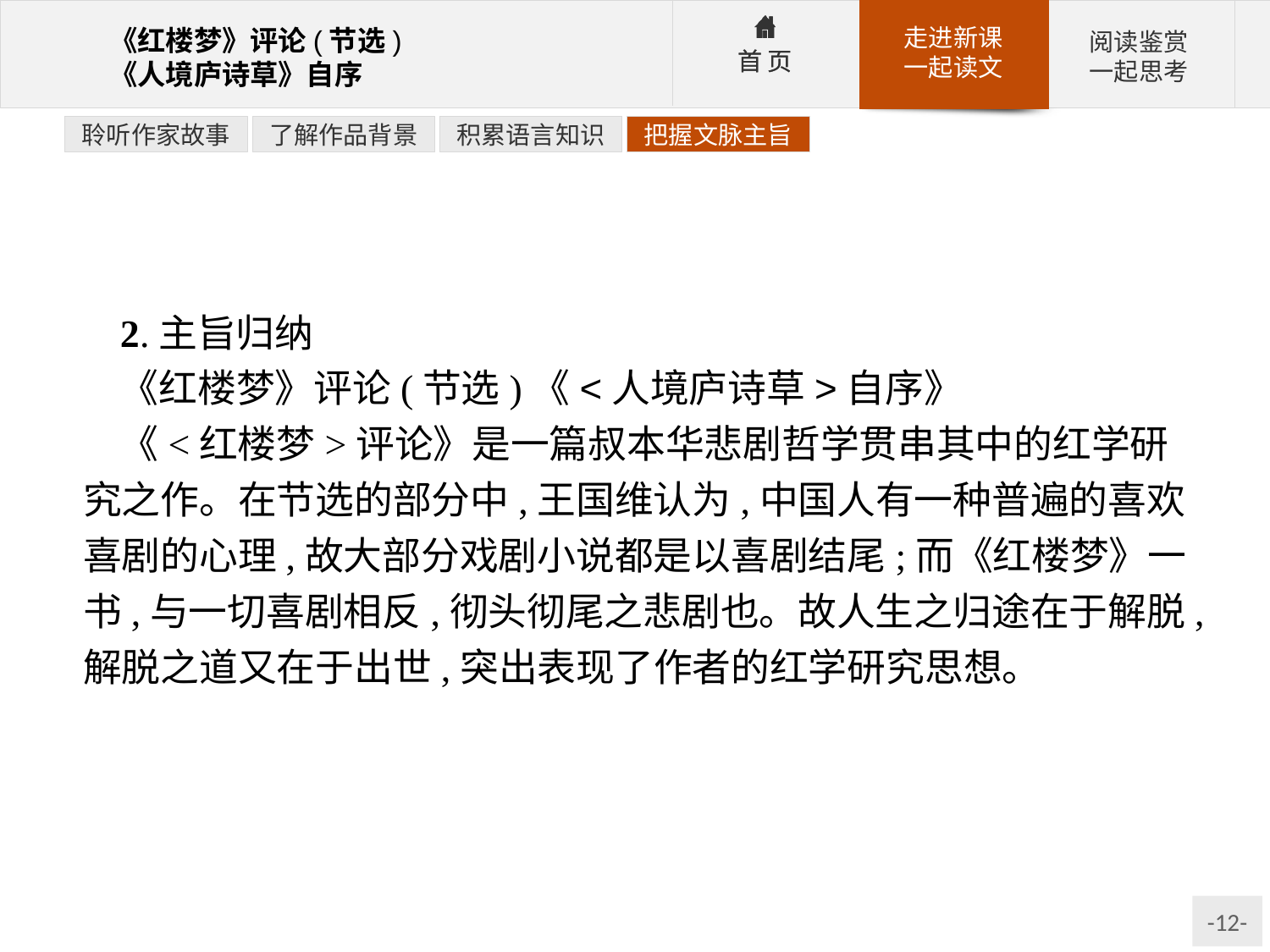

聆听作家故事
了解作品背景
积累语言知识
把握文脉主旨
2.主旨归纳
《红楼梦》评论(节选)《<人境庐诗草>自序》
《<红楼梦>评论》是一篇叔本华悲剧哲学贯串其中的红学研究之作。在节选的部分中,王国维认为,中国人有一种普遍的喜欢喜剧的心理,故大部分戏剧小说都是以喜剧结尾;而《红楼梦》一书,与一切喜剧相反,彻头彻尾之悲剧也。故人生之归途在于解脱,解脱之道又在于出世,突出表现了作者的红学研究思想。